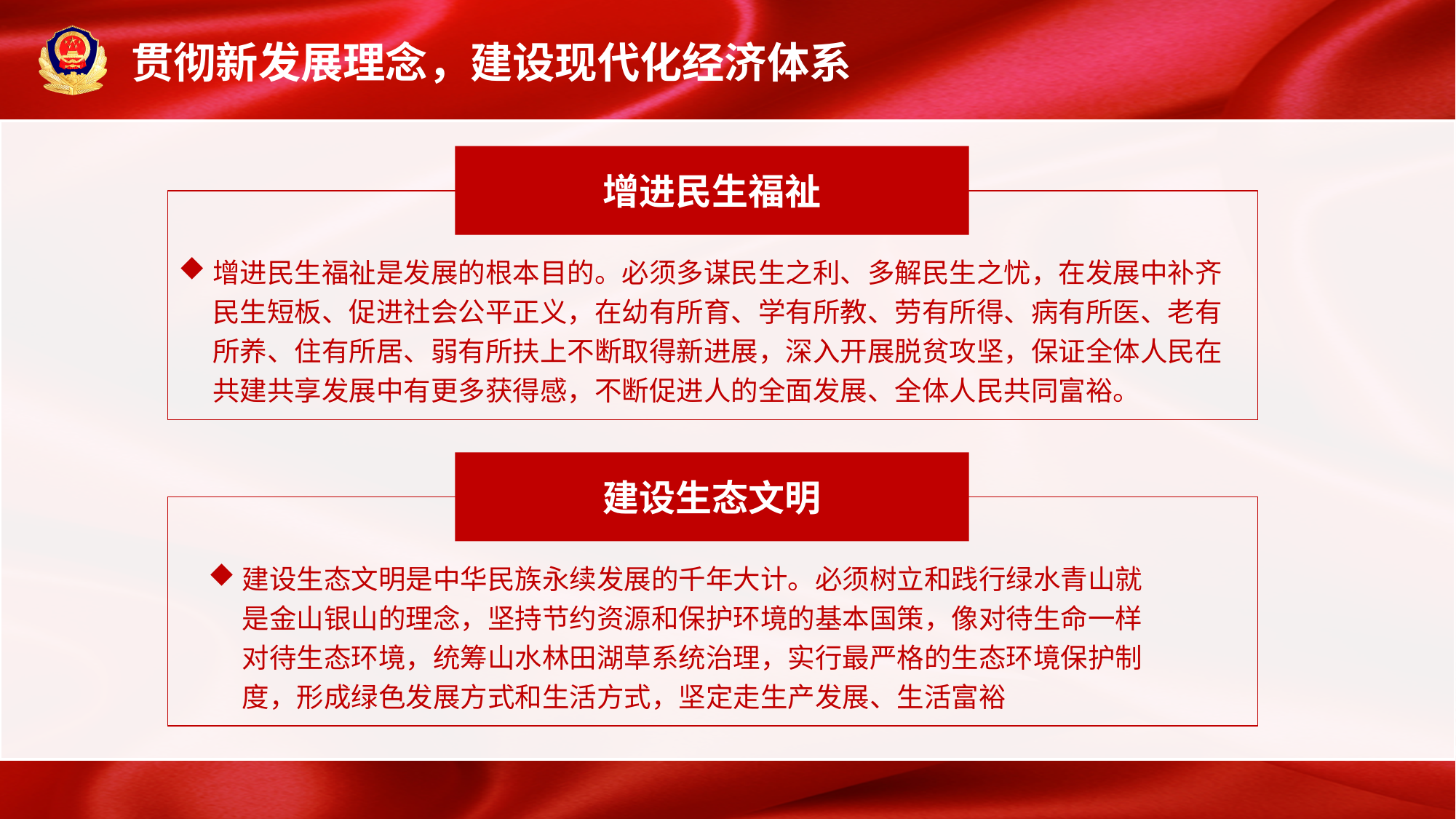

贯彻新发展理念，建设现代化经济体系
增进民生福祉

增进民生福祉是发展的根本目的。必须多谋民生之利、多解民生之忧，在发展中补齐民生短板、促进社会公平正义，在幼有所育、学有所教、劳有所得、病有所医、老有所养、住有所居、弱有所扶上不断取得新进展，深入开展脱贫攻坚，保证全体人民在共建共享发展中有更多获得感，不断促进人的全面发展、全体人民共同富裕。
建设生态文明

建设生态文明是中华民族永续发展的千年大计。必须树立和践行绿水青山就是金山银山的理念，坚持节约资源和保护环境的基本国策，像对待生命一样对待生态环境，统筹山水林田湖草系统治理，实行最严格的生态环境保护制度，形成绿色发展方式和生活方式，坚定走生产发展、生活富裕